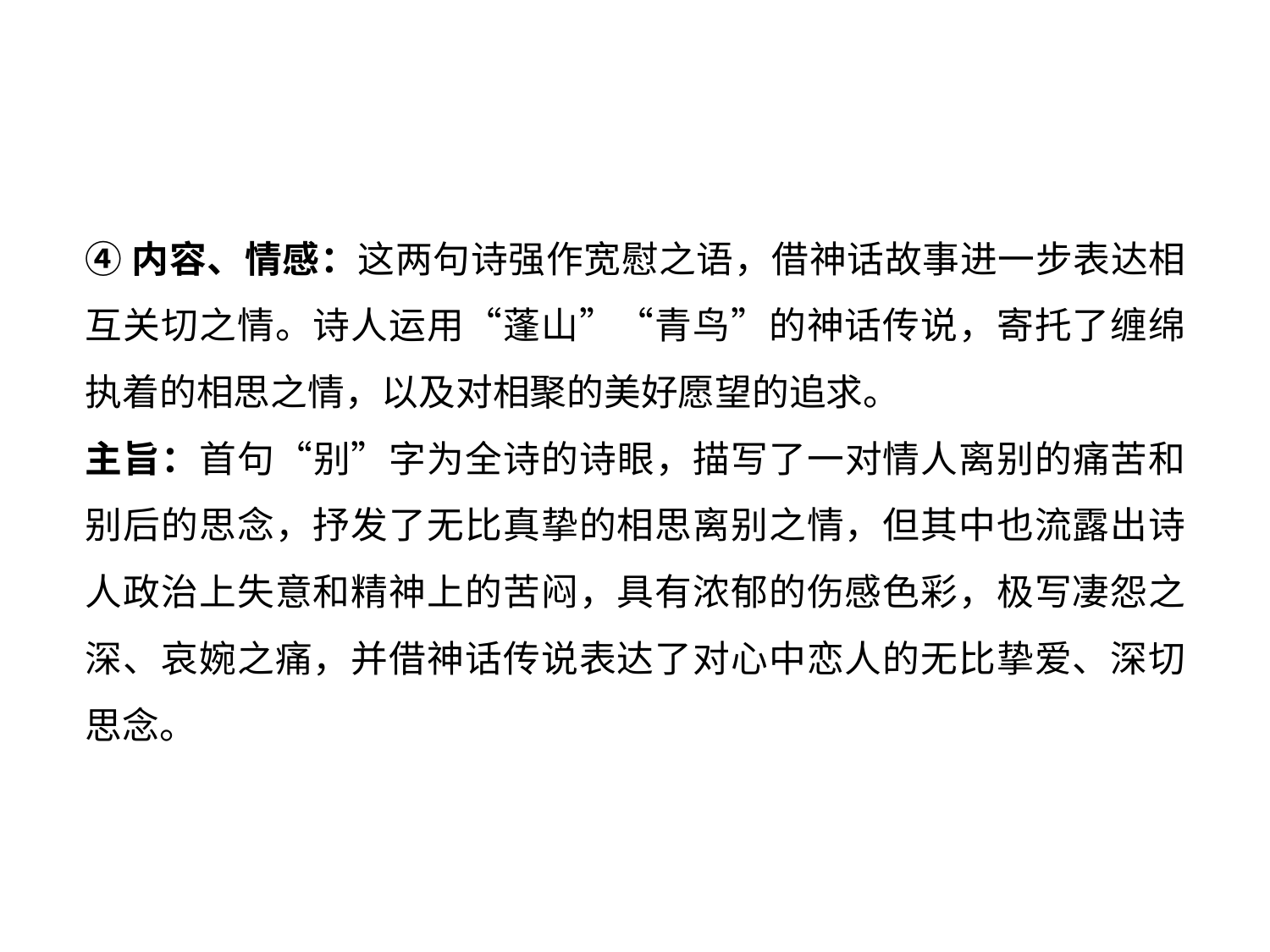

④内容、情感：这两句诗强作宽慰之语，借神话故事进一步表达相互关切之情。诗人运用“蓬山”“青鸟”的神话传说，寄托了缠绵执着的相思之情，以及对相聚的美好愿望的追求。
主旨：首句“别”字为全诗的诗眼，描写了一对情人离别的痛苦和别后的思念，抒发了无比真挚的相思离别之情，但其中也流露出诗人政治上失意和精神上的苦闷，具有浓郁的伤感色彩，极写凄怨之深、哀婉之痛，并借神话传说表达了对心中恋人的无比挚爱、深切思念。